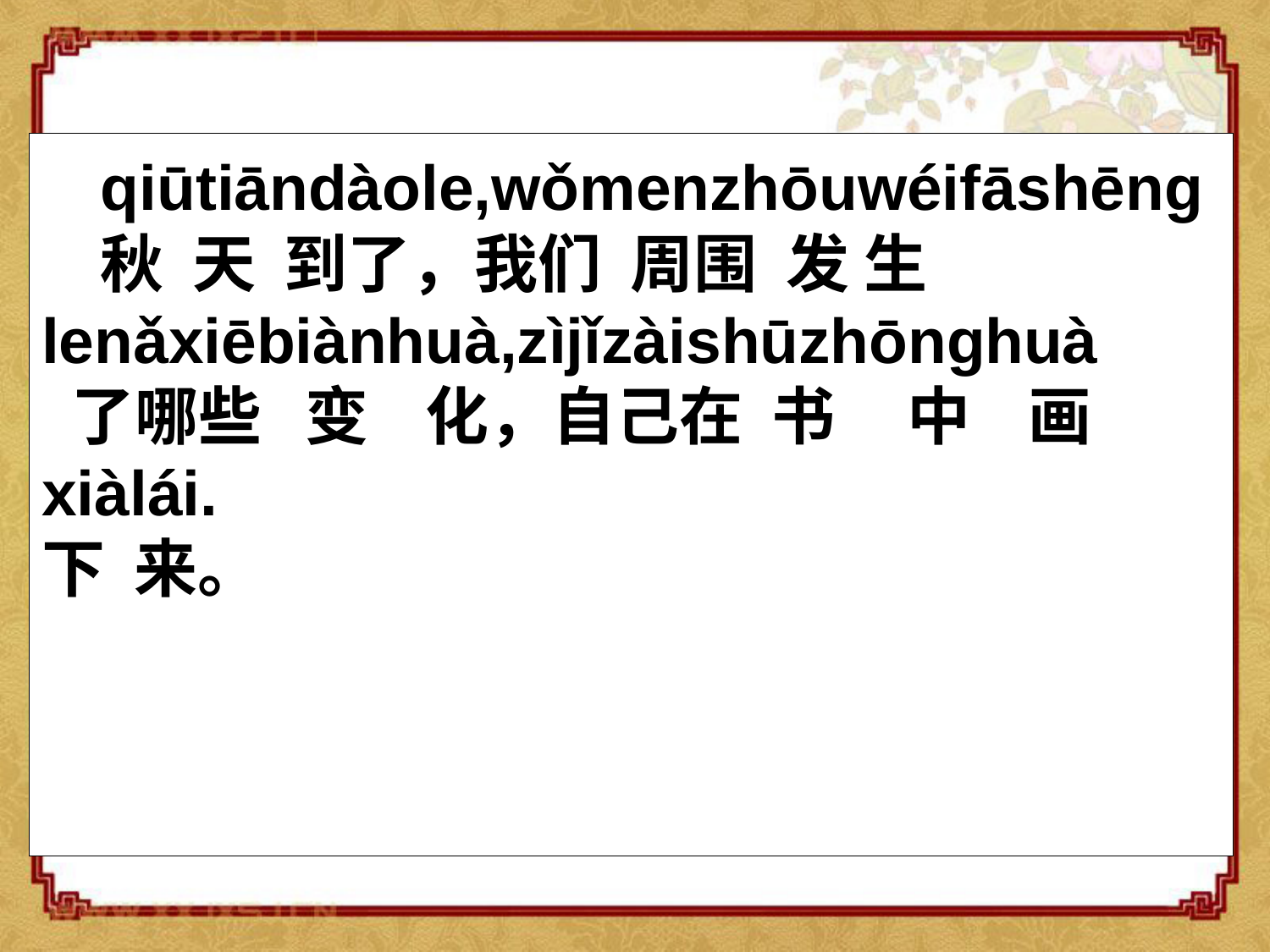

qiūtiāndàole,wǒmenzhōuwéifāshēng
   秋  天  到了，我们  周围  发 生
lenǎxiēbiànhuà,zìjǐzàishūzhōnghuà
 了哪些   变    化，自己在  书     中    画
xiàlái.
下  来。